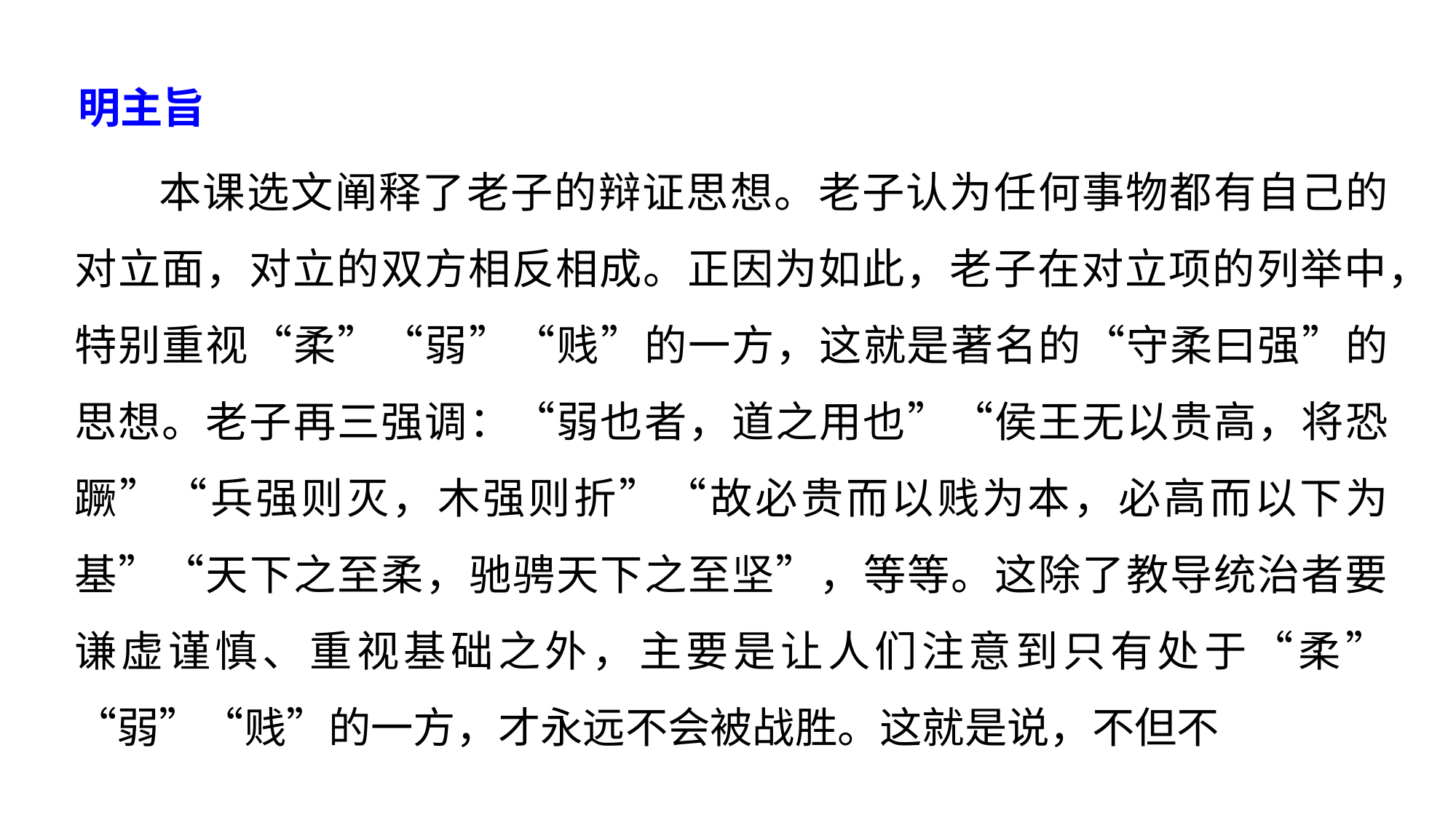

明主旨
本课选文阐释了老子的辩证思想。老子认为任何事物都有自己的对立面，对立的双方相反相成。正因为如此，老子在对立项的列举中，特别重视“柔”“弱”“贱”的一方，这就是著名的“守柔曰强”的思想。老子再三强调：“弱也者，道之用也”“侯王无以贵高，将恐蹶”“兵强则灭，木强则折”“故必贵而以贱为本，必高而以下为基”“天下之至柔，驰骋天下之至坚”，等等。这除了教导统治者要谦虚谨慎、重视基础之外，主要是让人们注意到只有处于“柔”“弱”“贱”的一方，才永远不会被战胜。这就是说，不但不